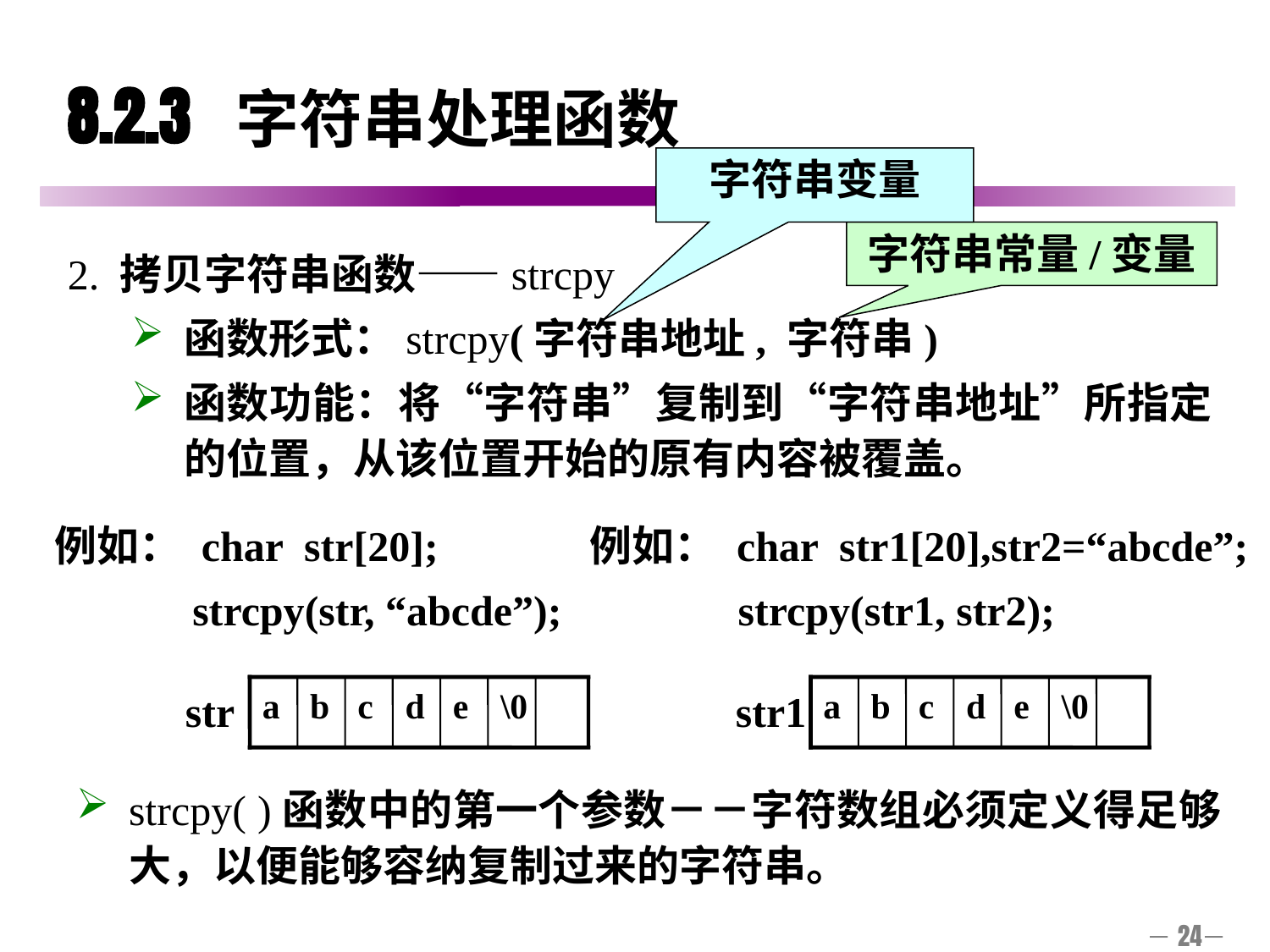

# 8.2.3  字符串处理函数
字符串变量
字符串常量/变量
2. 拷贝字符串函数——strcpy
函数形式：strcpy(字符串地址, 字符串)
函数功能：将“字符串”复制到“字符串地址”所指定的位置，从该位置开始的原有内容被覆盖。
例如： char  str[20];
             strcpy(str, “abcde”);
例如： char  str1[20],str2=“abcde”;
              strcpy(str1, str2);
a

b

c

d

e

\0

str
a

b

c

d

e

\0

str1
strcpy( )函数中的第一个参数－－字符数组必须定义得足够大，以便能够容纳复制过来的字符串。
－24－